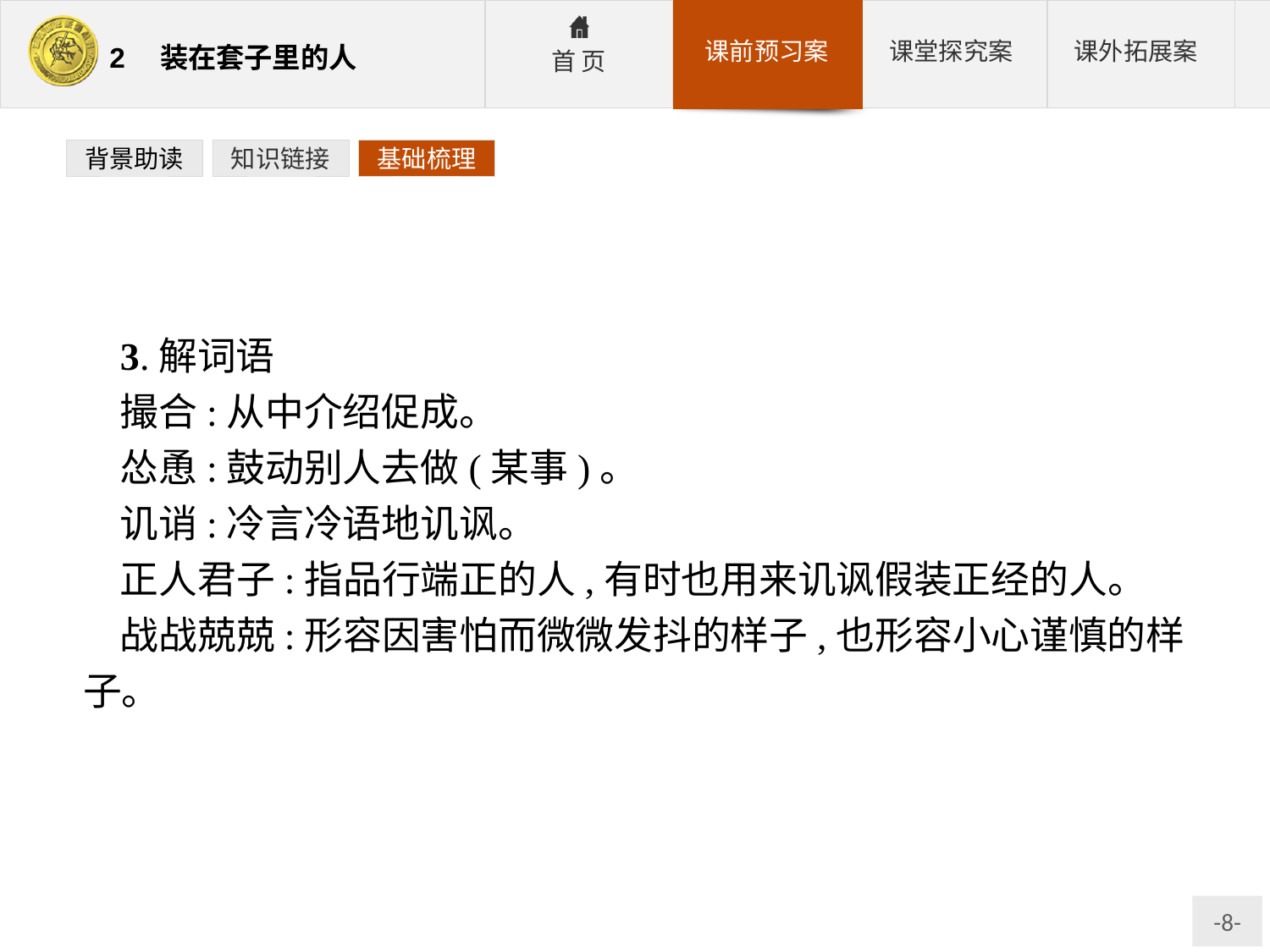

背景助读
知识链接
基础梳理
3.解词语
撮合:从中介绍促成。
怂恿:鼓动别人去做(某事)。
讥诮:冷言冷语地讥讽。
正人君子:指品行端正的人,有时也用来讥讽假装正经的人。
战战兢兢:形容因害怕而微微发抖的样子,也形容小心谨慎的样子。